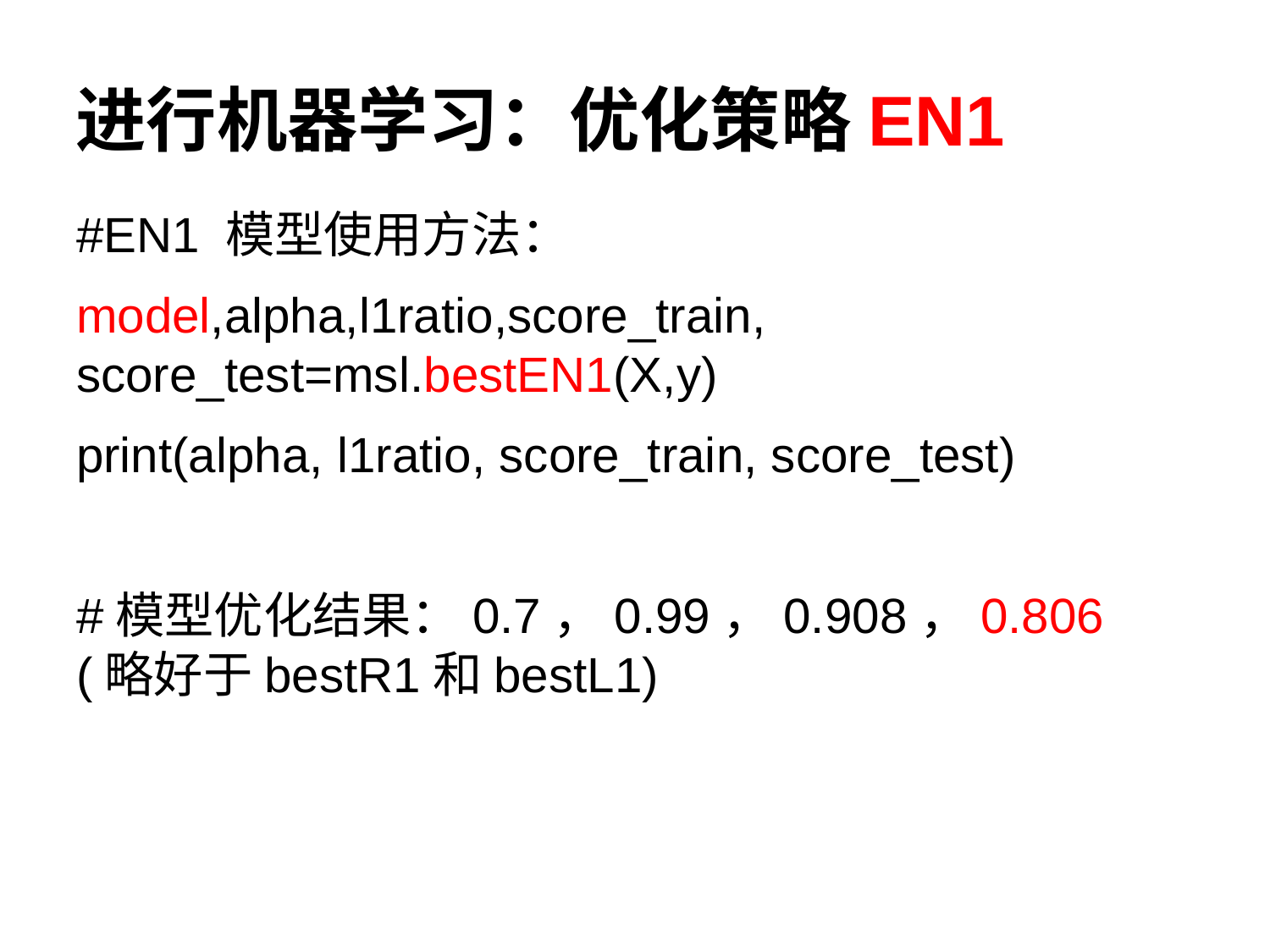

# 进行机器学习：优化策略EN1
#EN1 模型使用方法：
model,alpha,l1ratio,score_train, score_test=msl.bestEN1(X,y)
print(alpha, l1ratio, score_train, score_test)

#模型优化结果：0.7，0.99，0.908，0.806 (略好于bestR1和bestL1)